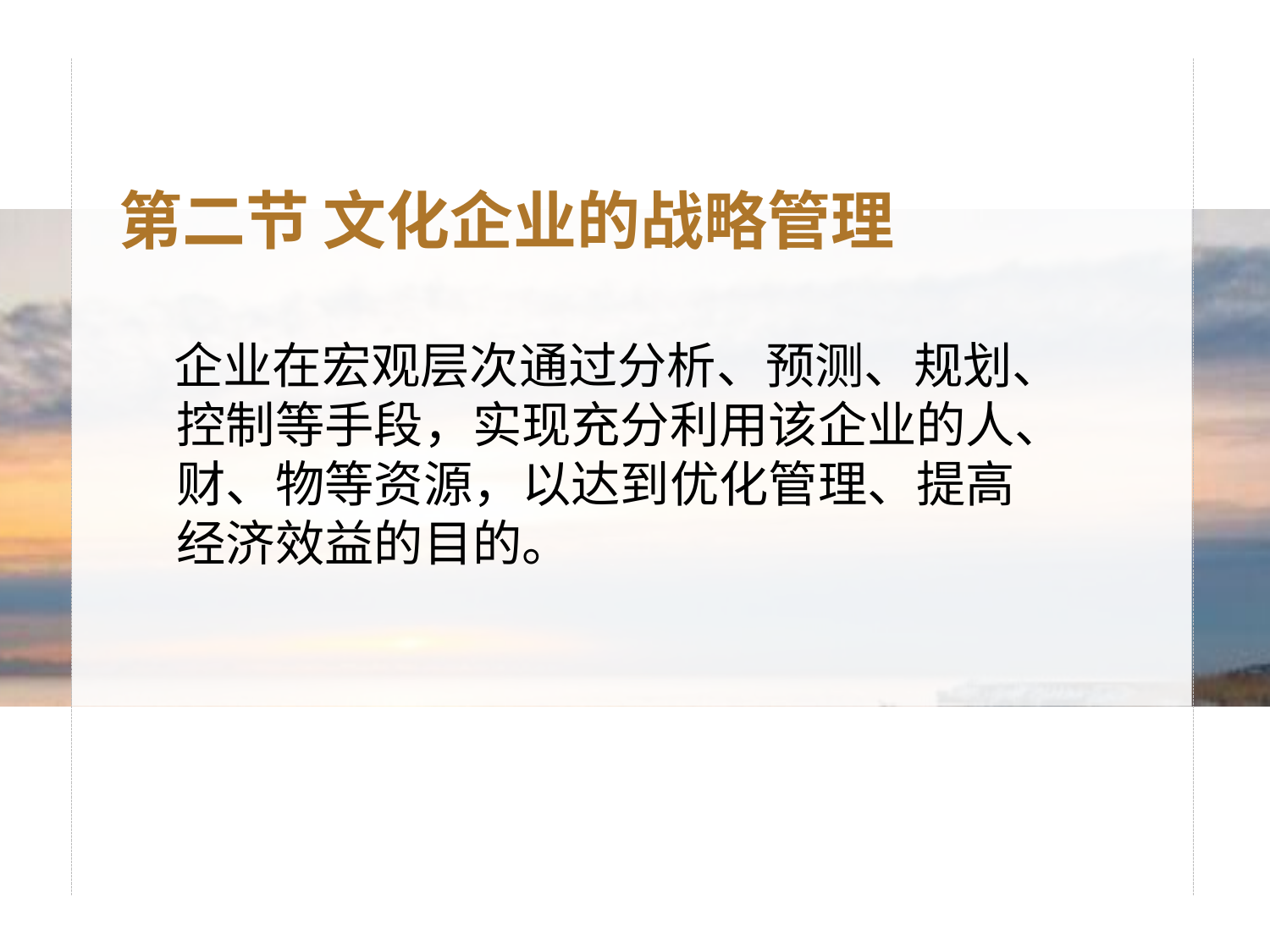

第二节 文化企业的战略管理
   企业在宏观层次通过分析、预测、规划、控制等手段，实现充分利用该企业的人、财、物等资源，以达到优化管理、提高经济效益的目的。